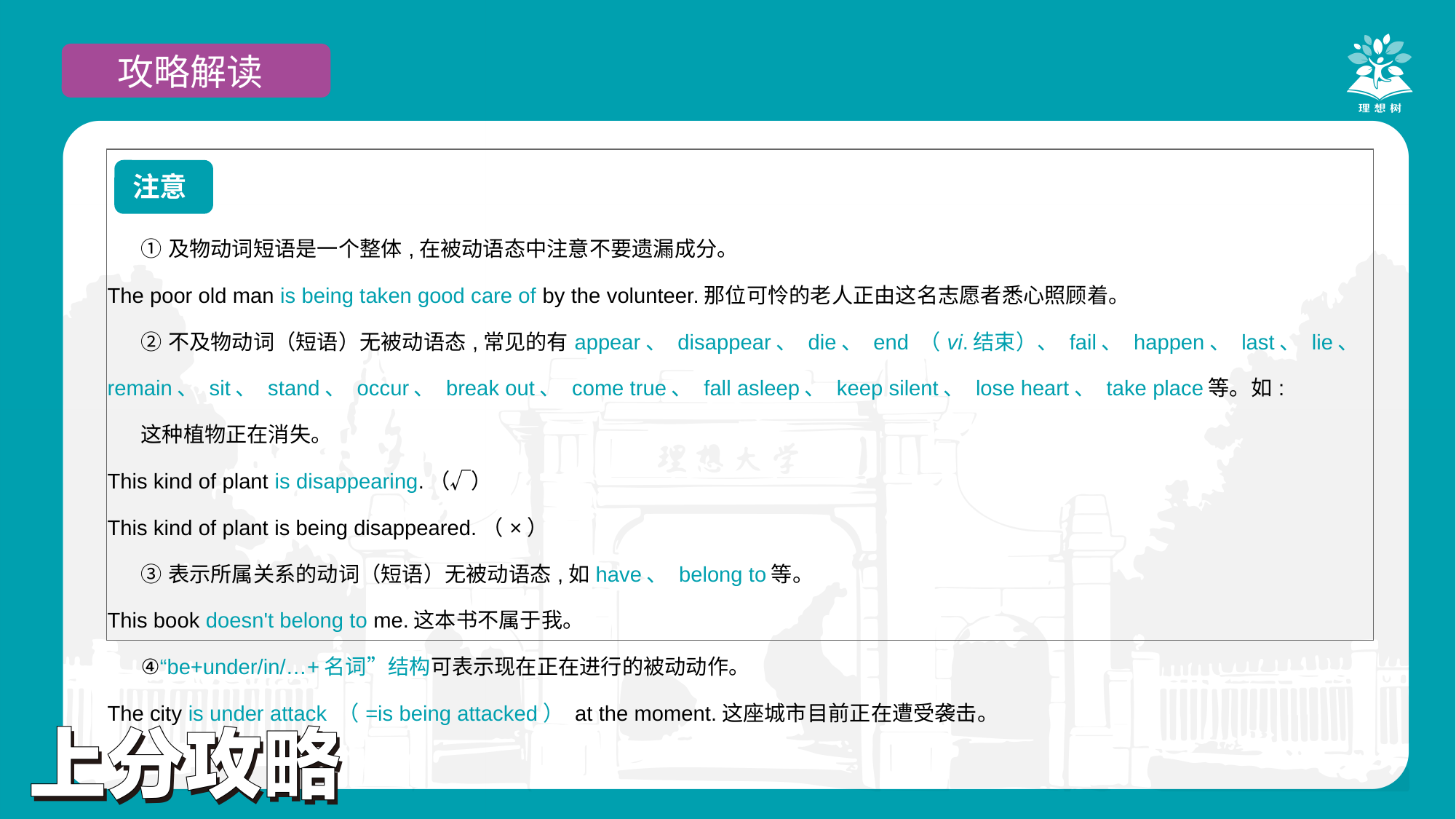

攻略解读
| ①及物动词短语是一个整体,在被动语态中注意不要遗漏成分。 The poor old man is being taken good care of by the volunteer.那位可怜的老人正由这名志愿者悉心照顾着。 ②不及物动词（短语）无被动语态,常见的有appear、 disappear、 die、 end （vi.结束）、 fail、 happen、 last、 lie、 remain、 sit、 stand、 occur、 break out、 come true、 fall asleep、 keep silent、 lose heart、 take place等。如: 这种植物正在消失。 This kind of plant is disappearing.（√） This kind of plant is being disappeared.（×） ③表示所属关系的动词（短语）无被动语态,如have、 belong to等。 This book doesn't belong to me.这本书不属于我。 ④“be+under/in/…+名词”结构可表示现在正在进行的被动动作。 The city is under attack （=is being attacked） at the moment.这座城市目前正在遭受袭击。 |
| --- |

注意